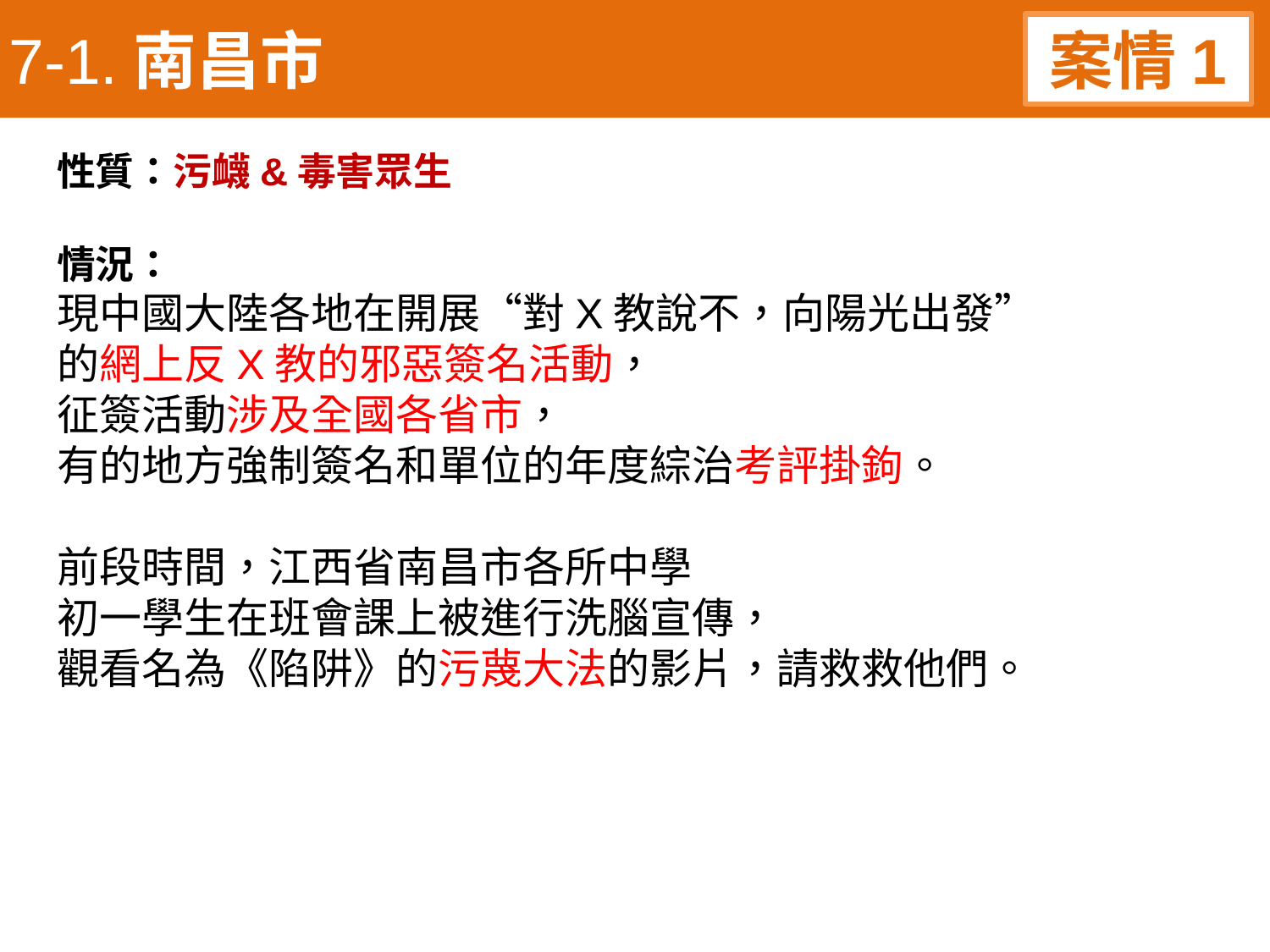

7-1.南昌市
案情1

性質：污衊&毒害眾生

情況：
現中國大陸各地在開展“對X教說不，向陽光出發”
的網上反X教的邪惡簽名活動，
征簽活動涉及全國各省市，
有的地方強制簽名和單位的年度綜治考評掛鉤。

前段時間，江西省南昌市各所中學
初一學生在班會課上被進行洗腦宣傳，
觀看名為《陷阱》的污蔑大法的影片，請救救他們。